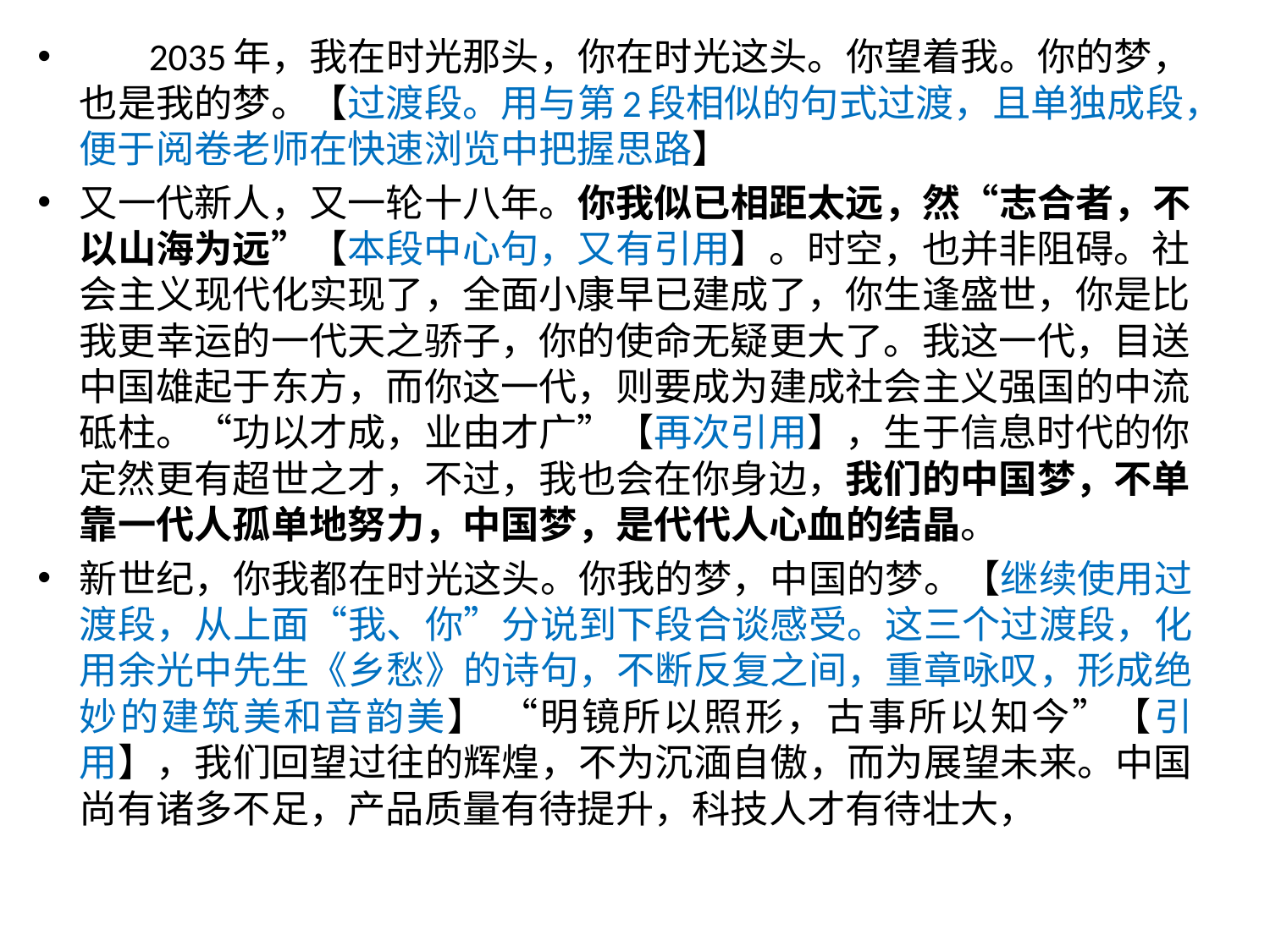

2035年，我在时光那头，你在时光这头。你望着我。你的梦，也是我的梦。【过渡段。用与第2段相似的句式过渡，且单独成段，便于阅卷老师在快速浏览中把握思路】
又一代新人，又一轮十八年。你我似已相距太远，然“志合者，不以山海为远”【本段中心句，又有引用】。时空，也并非阻碍。社会主义现代化实现了，全面小康早已建成了，你生逢盛世，你是比我更幸运的一代天之骄子，你的使命无疑更大了。我这一代，目送中国雄起于东方，而你这一代，则要成为建成社会主义强国的中流砥柱。“功以才成，业由才广”【再次引用】，生于信息时代的你定然更有超世之才，不过，我也会在你身边，我们的中国梦，不单靠一代人孤单地努力，中国梦，是代代人心血的结晶。
新世纪，你我都在时光这头。你我的梦，中国的梦。【继续使用过渡段，从上面“我、你”分说到下段合谈感受。这三个过渡段，化用余光中先生《乡愁》的诗句，不断反复之间，重章咏叹，形成绝妙的建筑美和音韵美】 “明镜所以照形，古事所以知今”【引用】，我们回望过往的辉煌，不为沉湎自傲，而为展望未来。中国尚有诸多不足，产品质量有待提升，科技人才有待壮大，